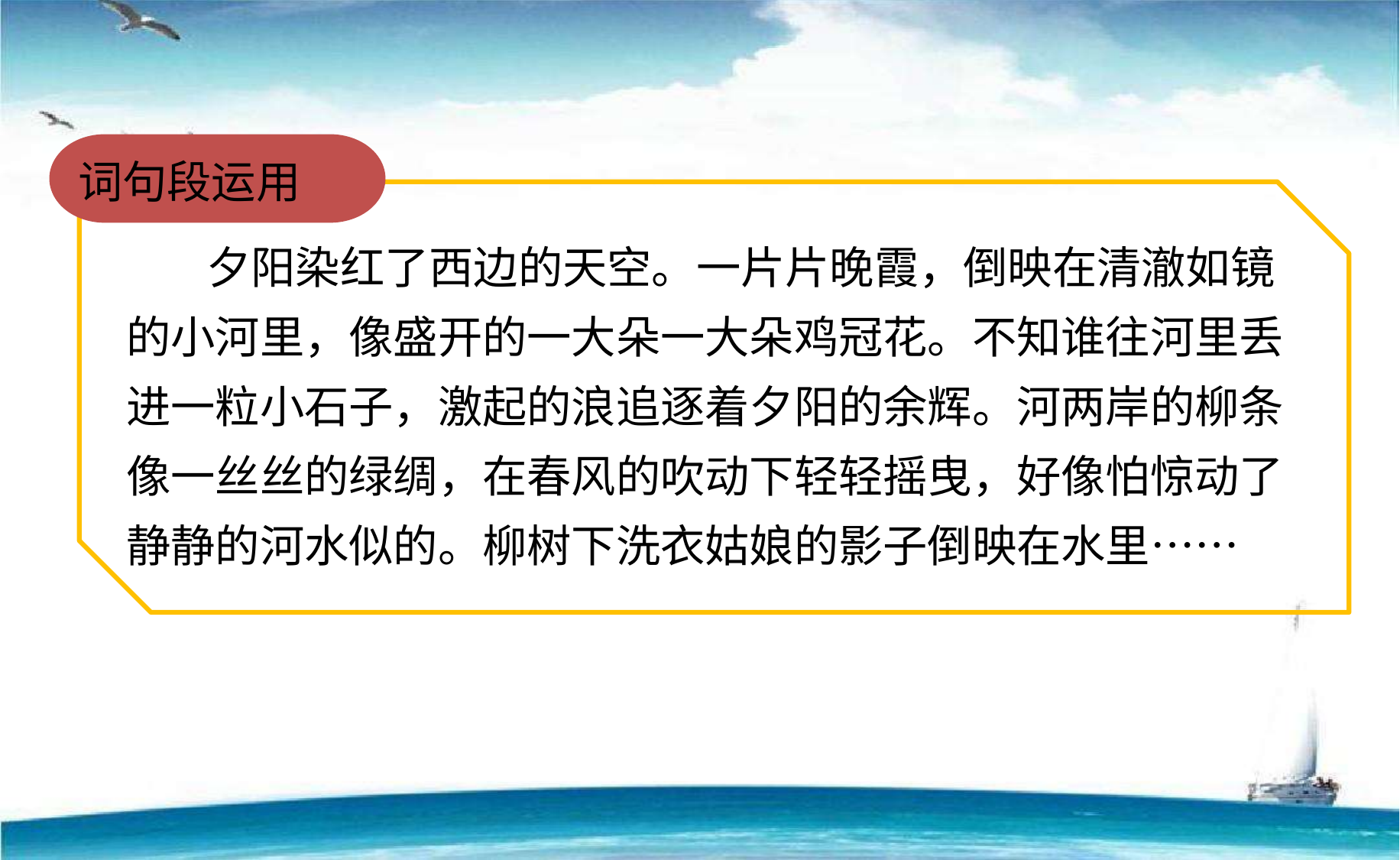

词句段运用
       夕阳染红了西边的天空。一片片晚霞，倒映在清澈如镜的小河里，像盛开的一大朵一大朵鸡冠花。不知谁往河里丢进一粒小石子，激起的浪追逐着夕阳的余辉。河两岸的柳条像一丝丝的绿绸，在春风的吹动下轻轻摇曳，好像怕惊动了静静的河水似的。柳树下洗衣姑娘的影子倒映在水里……